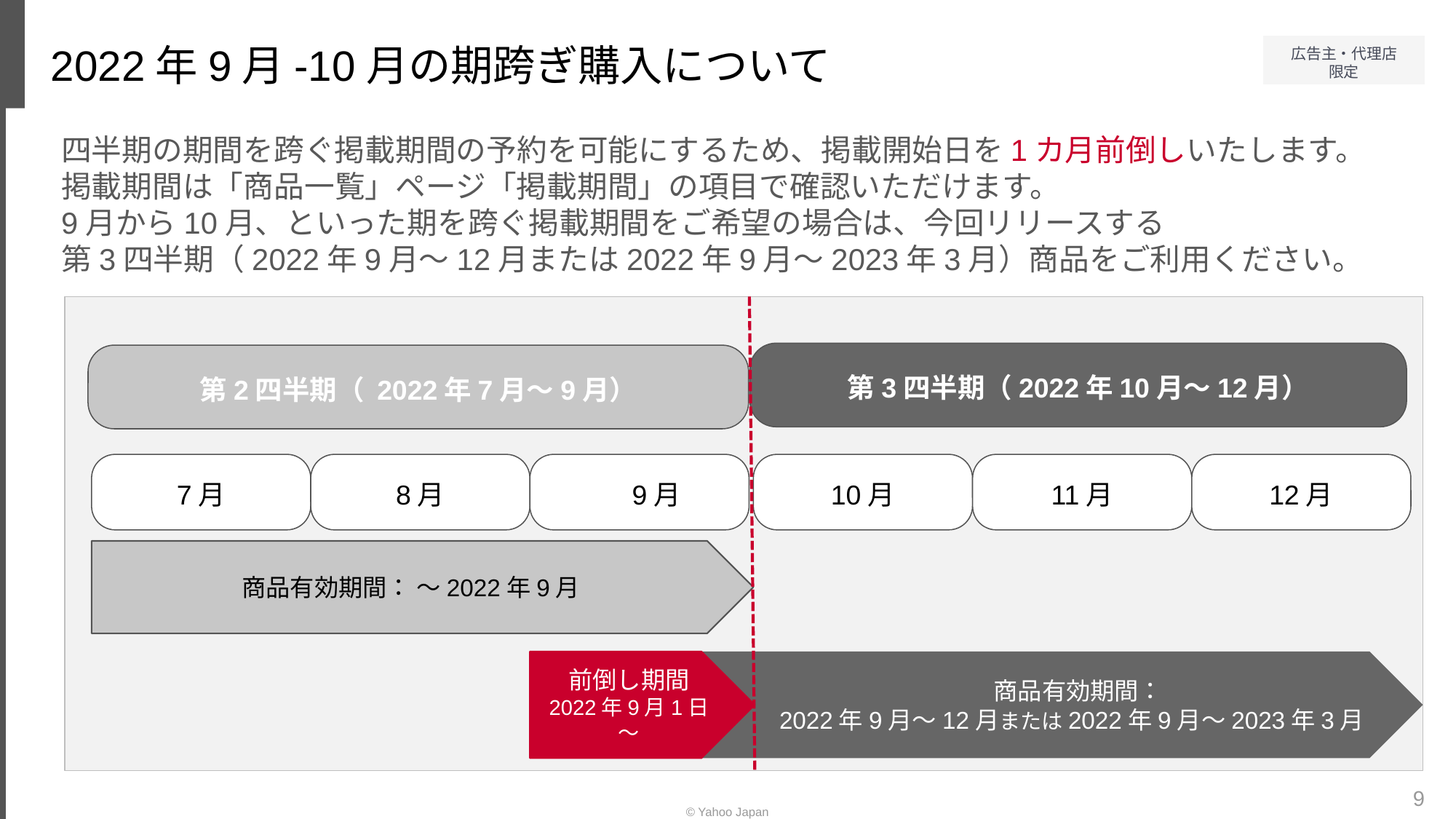

2022年9月-10月の期跨ぎ購入について
四半期の期間を跨ぐ掲載期間の予約を可能にするため、掲載開始日を1カ月前倒しいたします。
掲載期間は「商品一覧」ページ「掲載期間」の項目で確認いただけます。
9月から10月、といった期を跨ぐ掲載期間をご希望の場合は、今回リリースする
第3四半期（2022年9月～12月または2022年9月～2023年3月）商品をご利用ください。

第3四半期（2022年10月～12月）
第2四半期（ 2022年7月～9月）
7月
8月
　9月
10月
11月
12月
商品有効期間： ～2022年9月
　　　商品有効期間：
　　2022年9月～12月または2022年9月～2023年3月
前倒し期間
2022年9月1日～
9